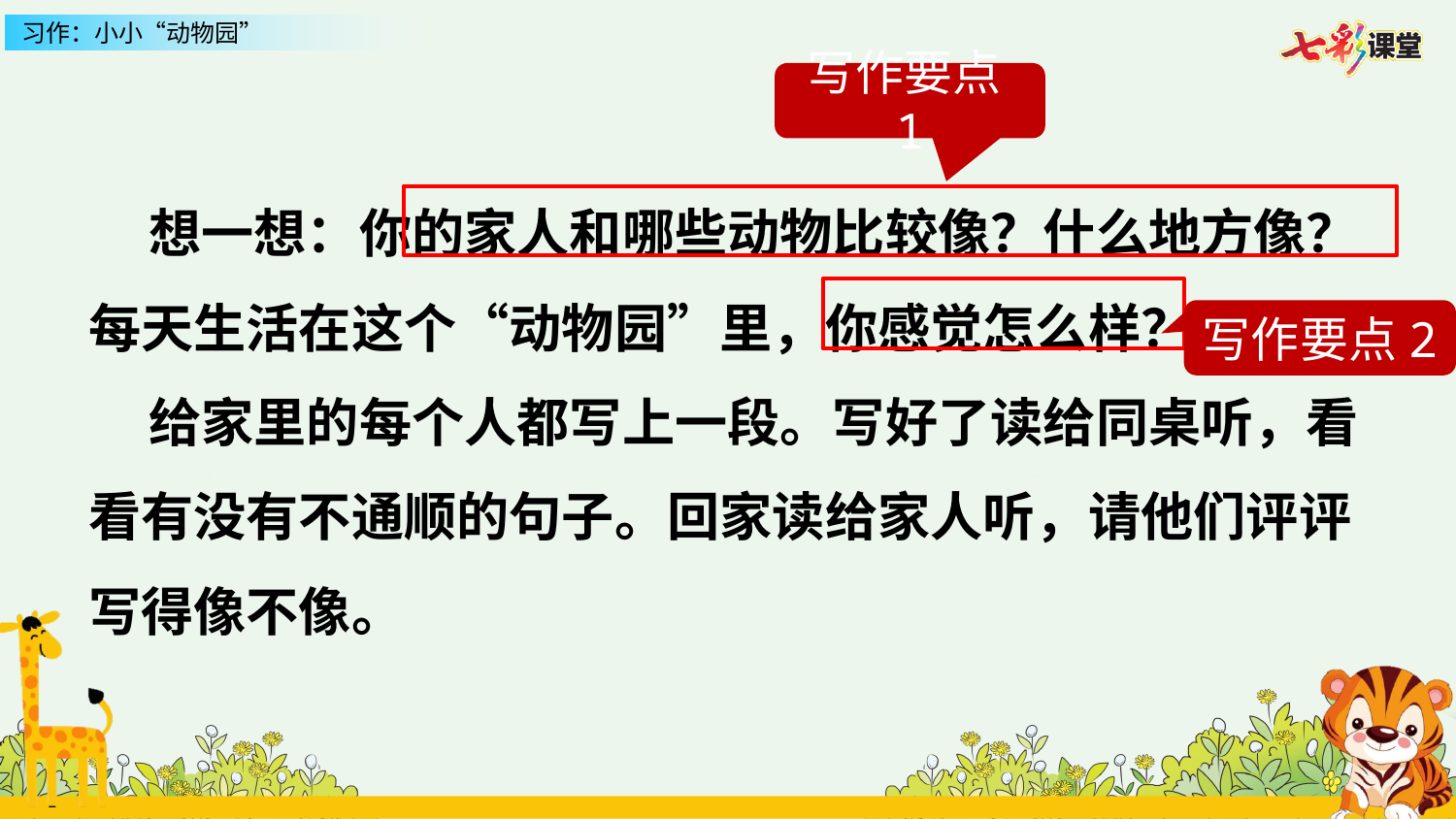

写作要点1
    想一想：你的家人和哪些动物比较像？什么地方像？每天生活在这个“动物园”里，你感觉怎么样？
    给家里的每个人都写上一段。写好了读给同桌听，看看有没有不通顺的句子。回家读给家人听，请他们评评写得像不像。

写作要点2